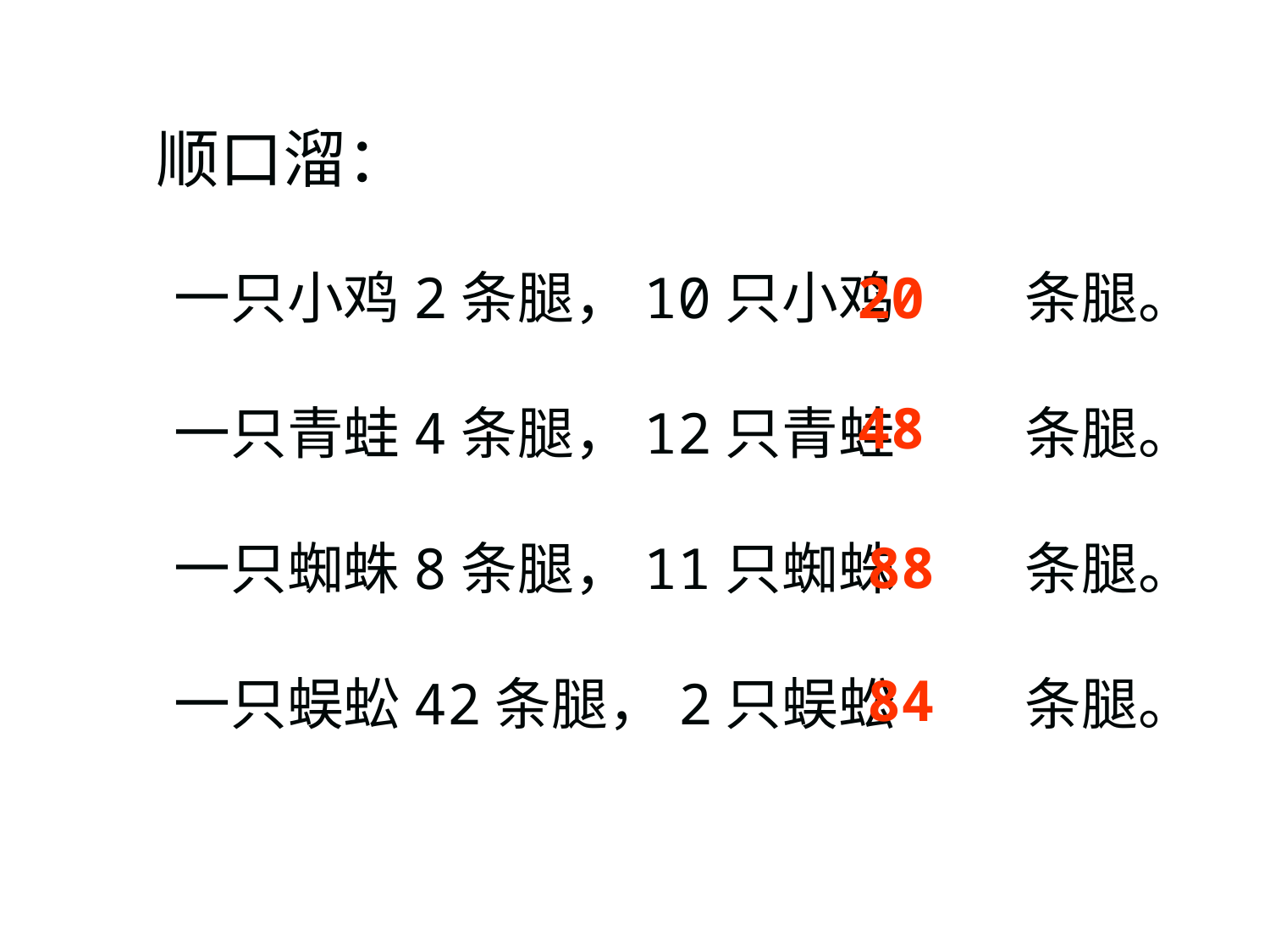

顺口溜：
一只小鸡2条腿，10只小鸡		条腿。

一只青蛙4条腿，12只青蛙		条腿。

一只蜘蛛8条腿，11只蜘蛛		条腿。

一只蜈蚣42条腿，2只蜈蚣		条腿。
20
48
88
84